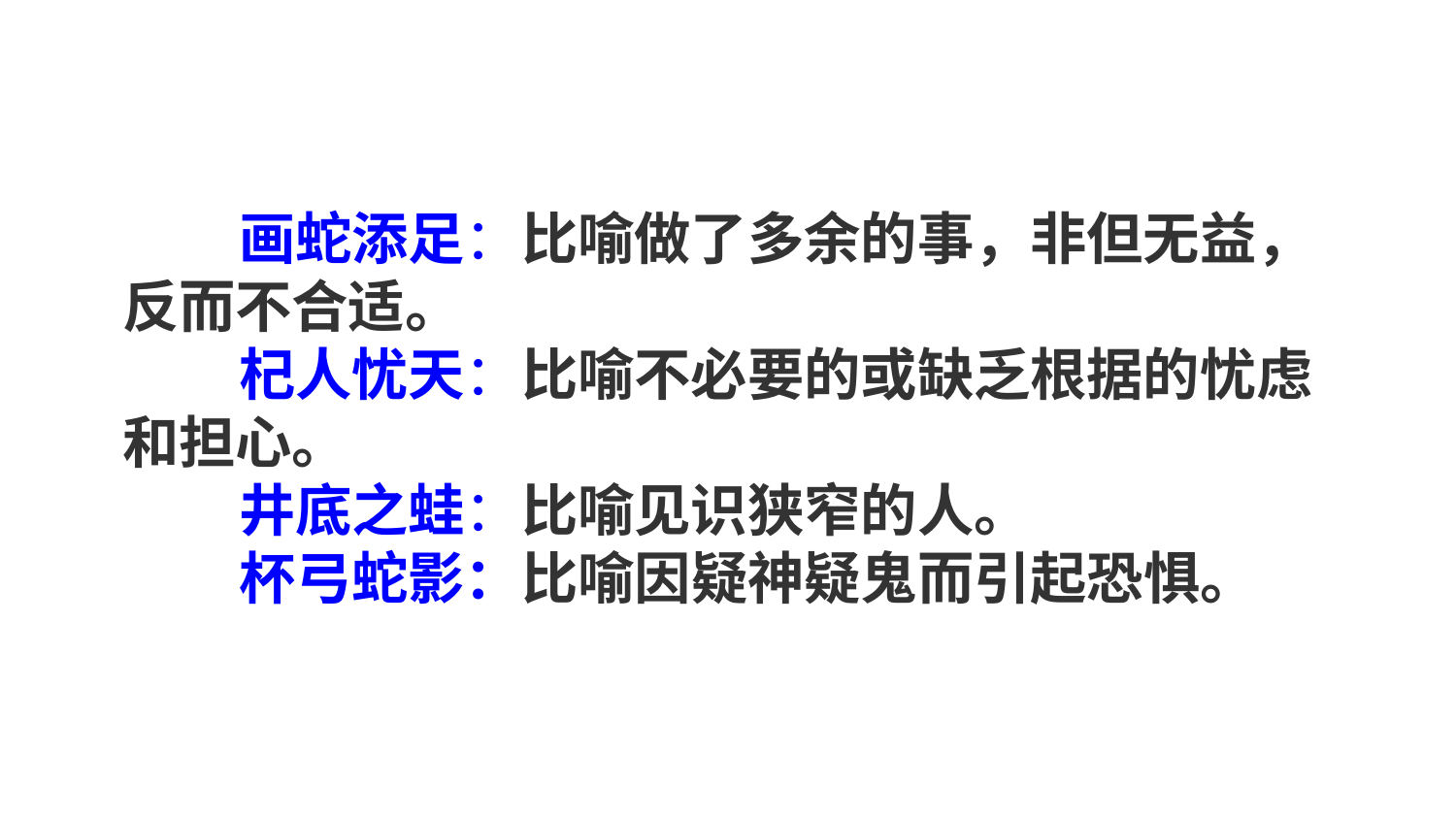

画蛇添足：比喻做了多余的事，非但无益，反而不合适。
        杞人忧天：比喻不必要的或缺乏根据的忧虑和担心。
        井底之蛙：比喻见识狭窄的人。
        杯弓蛇影：比喻因疑神疑鬼而引起恐惧。